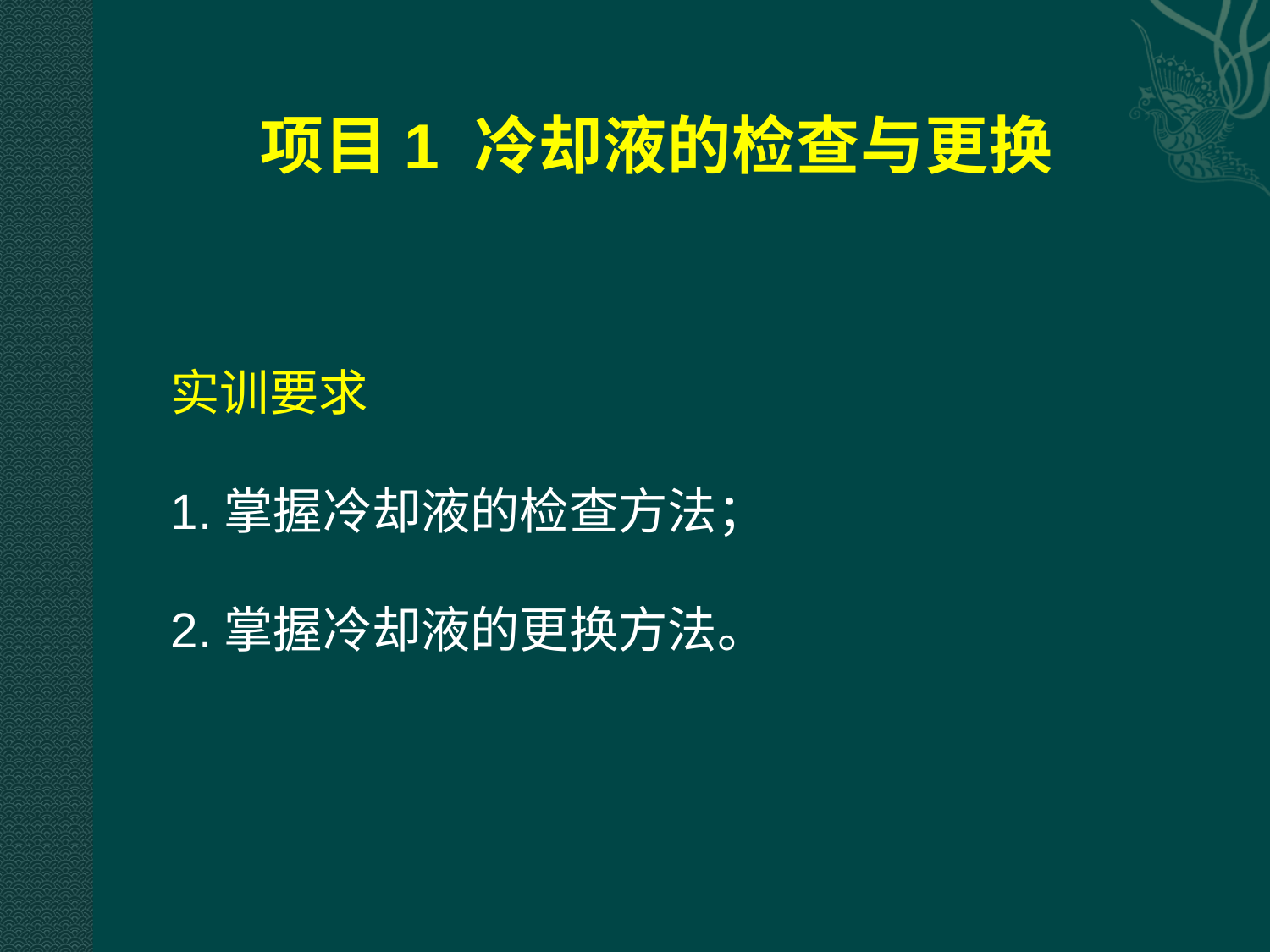

# 项目1 冷却液的检查与更换
实训要求
1.掌握冷却液的检查方法；
2.掌握冷却液的更换方法。